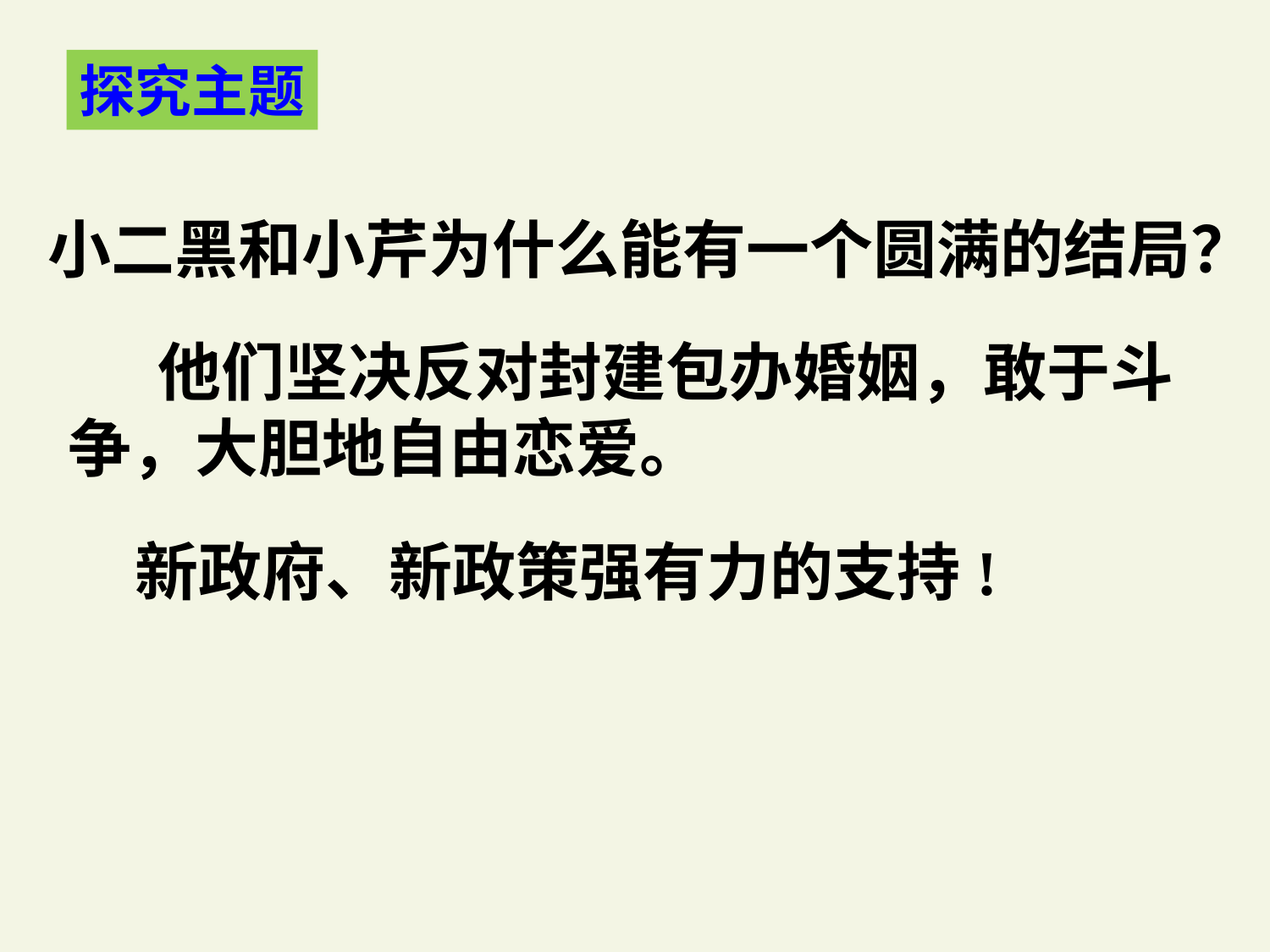

探究主题
小二黑和小芹为什么能有一个圆满的结局？
       他们坚决反对封建包办婚姻，敢于斗争，大胆地自由恋爱。
新政府、新政策强有力的支持!